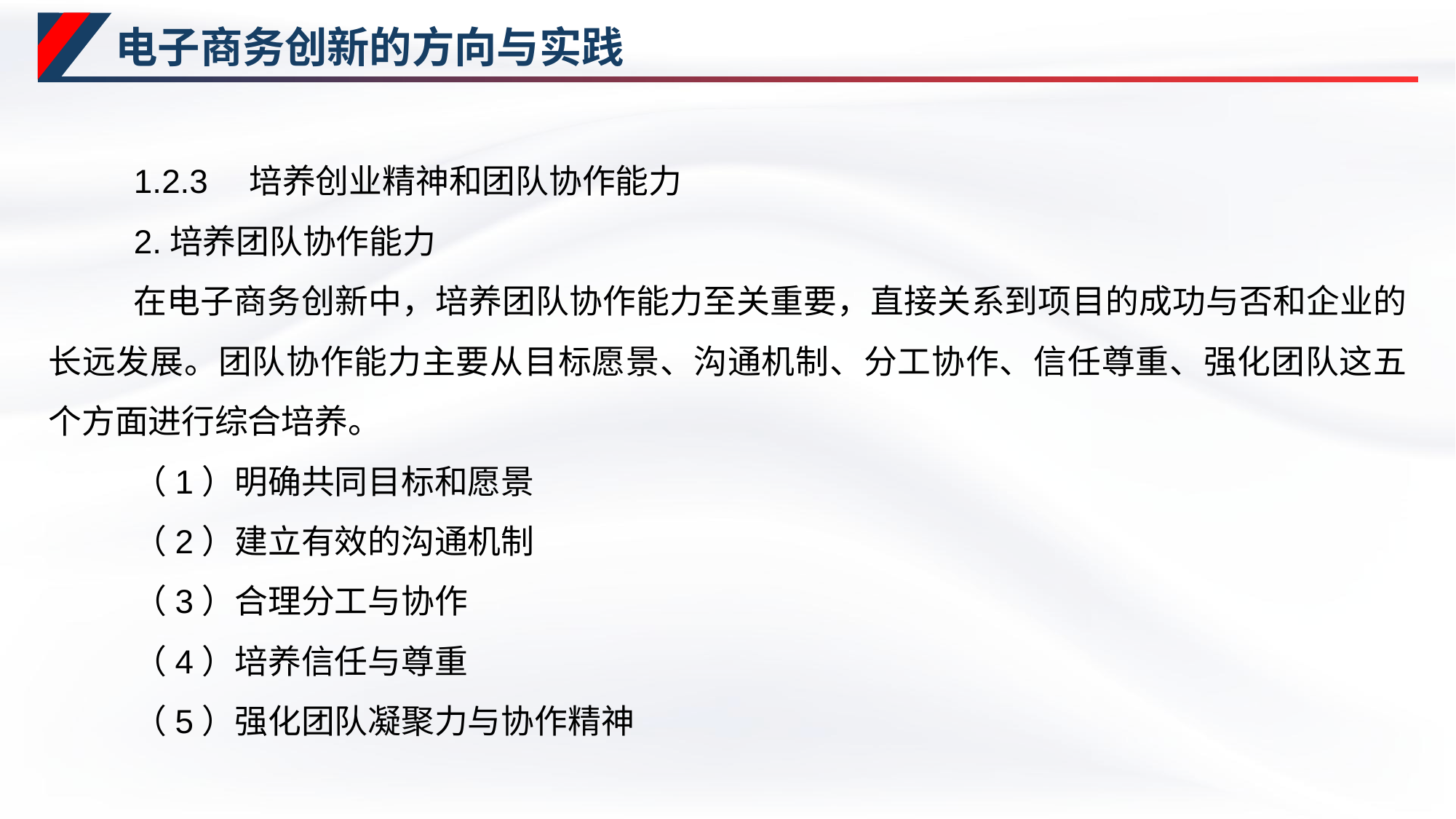

# 电子商务创新的方向与实践
1.2.3　培养创业精神和团队协作能力
2.培养团队协作能力
在电子商务创新中，培养团队协作能力至关重要，直接关系到项目的成功与否和企业的长远发展。团队协作能力主要从目标愿景、沟通机制、分工协作、信任尊重、强化团队这五个方面进行综合培养。
（1）明确共同目标和愿景
（2）建立有效的沟通机制
（3）合理分工与协作
（4）培养信任与尊重
（5）强化团队凝聚力与协作精神